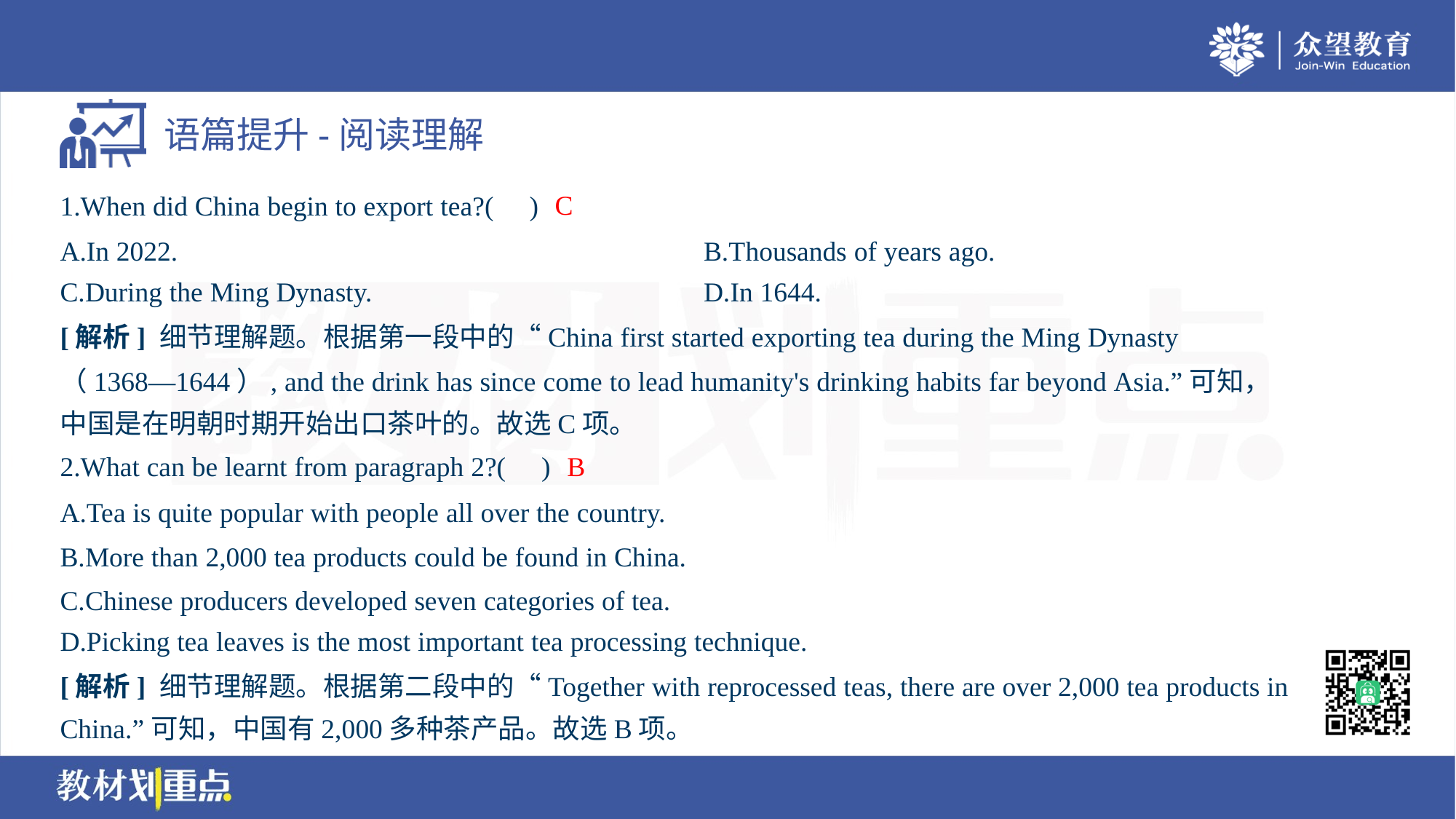

C
1.When did China begin to export tea?(     )
A.In 2022.	B.Thousands of years ago.
C.During the Ming Dynasty.	D.In 1644.
[解析] 细节理解题。根据第一段中的“China first started exporting tea during the Ming Dynasty
（1368—1644）, and the drink has since come to lead humanity's drinking habits far beyond Asia.”可知，
中国是在明朝时期开始出口茶叶的。故选C项。
B
2.What can be learnt from paragraph 2?(     )
A.Tea is quite popular with people all over the country.
B.More than 2,000 tea products could be found in China.
C.Chinese producers developed seven categories of tea.
D.Picking tea leaves is the most important tea processing technique.
[解析] 细节理解题。根据第二段中的“Together with reprocessed teas, there are over 2,000 tea products in
China.”可知，中国有2,000多种茶产品。故选B项。